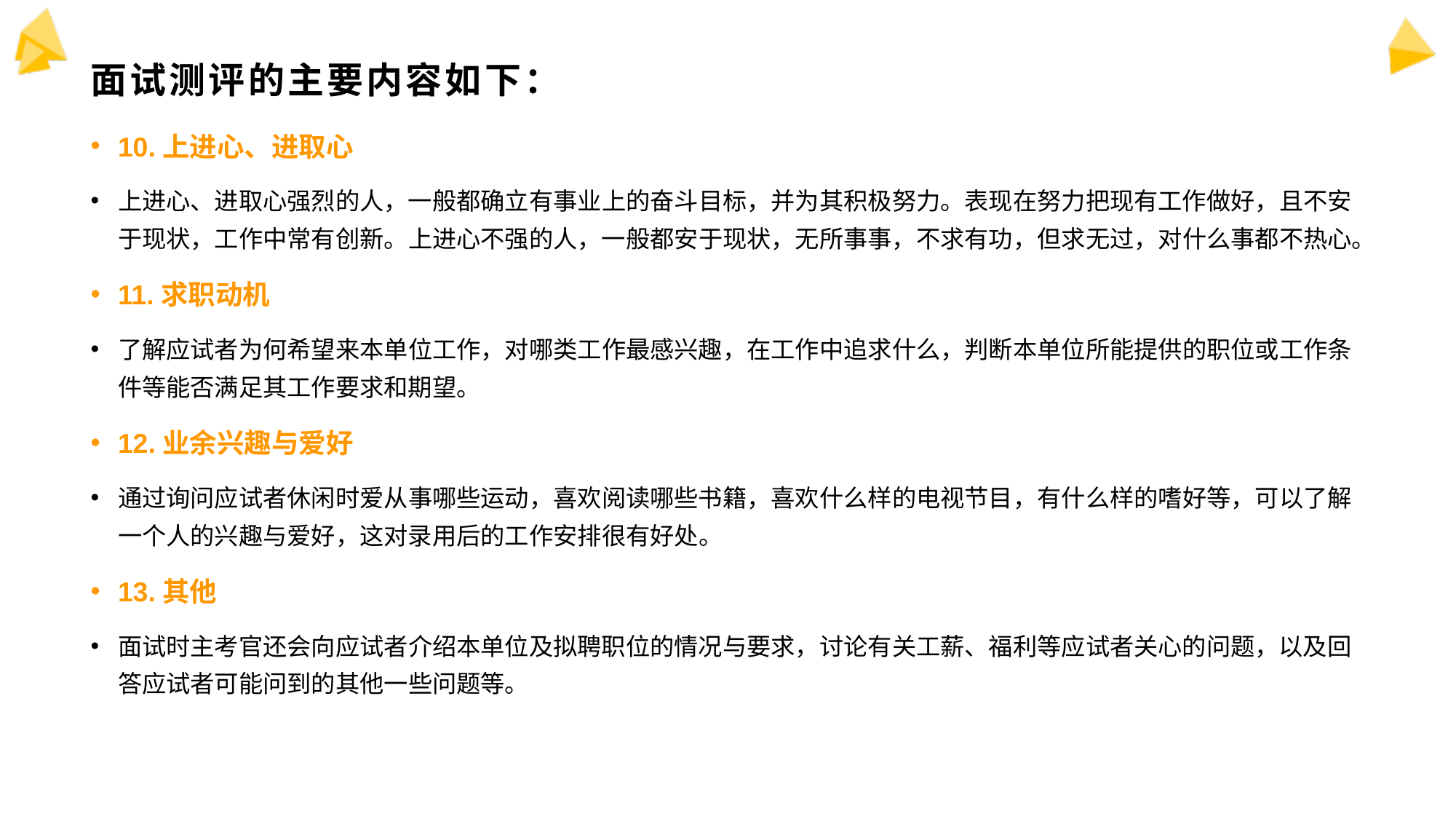

# 面试测评的主要内容如下：
10.上进心、进取心
上进心、进取心强烈的人，一般都确立有事业上的奋斗目标，并为其积极努力。表现在努力把现有工作做好，且不安于现状，工作中常有创新。上进心不强的人，一般都安于现状，无所事事，不求有功，但求无过，对什么事都不热心。
11.求职动机
了解应试者为何希望来本单位工作，对哪类工作最感兴趣，在工作中追求什么，判断本单位所能提供的职位或工作条件等能否满足其工作要求和期望。
12.业余兴趣与爱好
通过询问应试者休闲时爱从事哪些运动，喜欢阅读哪些书籍，喜欢什么样的电视节目，有什么样的嗜好等，可以了解一个人的兴趣与爱好，这对录用后的工作安排很有好处。
13.其他
面试时主考官还会向应试者介绍本单位及拟聘职位的情况与要求，讨论有关工薪、福利等应试者关心的问题，以及回答应试者可能问到的其他一些问题等。